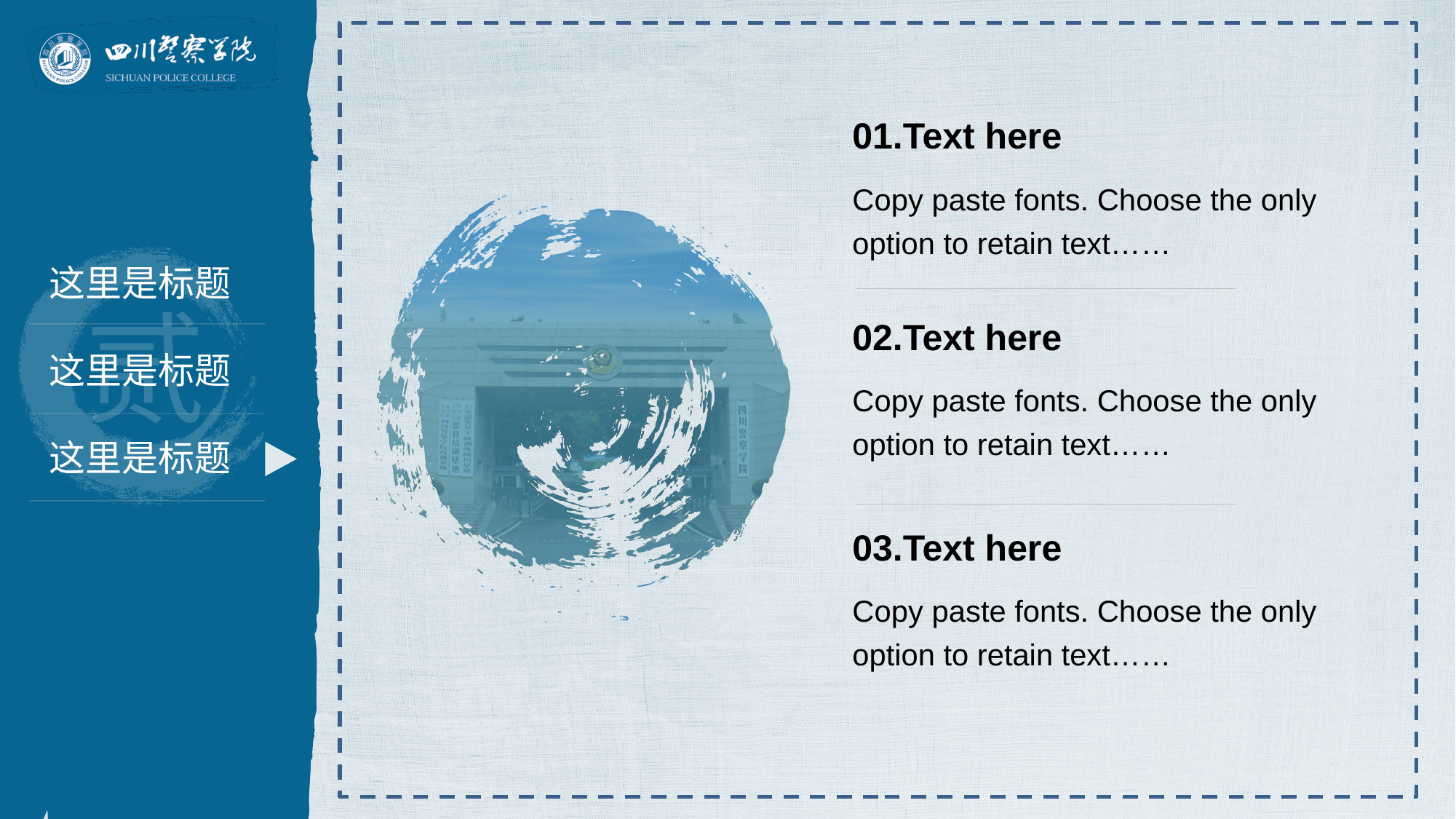

01.Text here
Copy paste fonts. Choose the only option to retain text……

贰
这里是标题
这里是标题
这里是标题
02.Text here
Copy paste fonts. Choose the only option to retain text……

03.Text here
Copy paste fonts. Choose the only option to retain text……